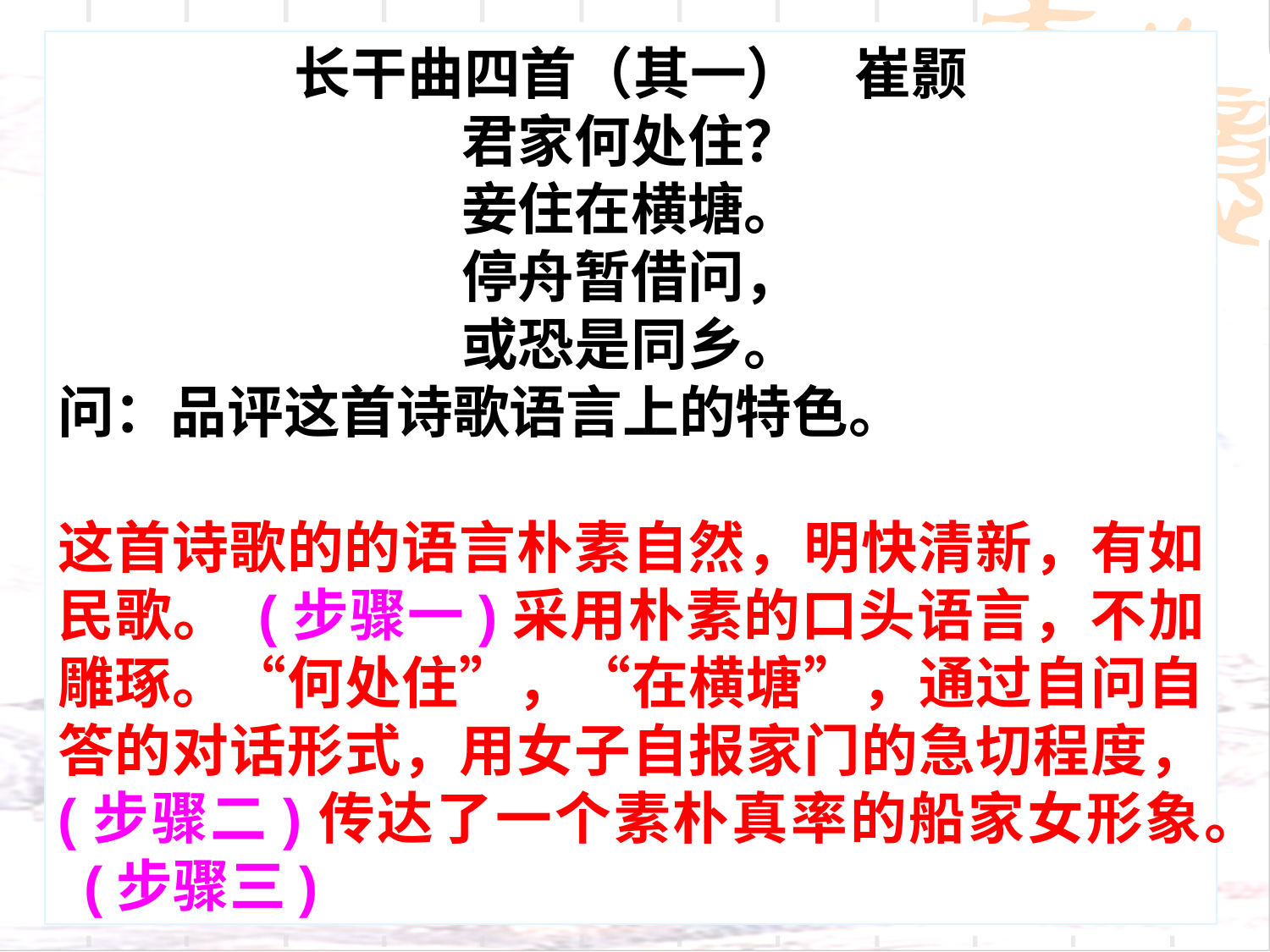

长干曲四首（其一）    崔颢
君家何处住？
妾住在横塘。
停舟暂借问，
或恐是同乡。
问：品评这首诗歌语言上的特色。

这首诗歌的的语言朴素自然，明快清新，有如民歌。 (步骤一)采用朴素的口头语言，不加雕琢。“何处住”，“在横塘”，通过自问自答的对话形式，用女子自报家门的急切程度， (步骤二)传达了一个素朴真率的船家女形象。 (步骤三)